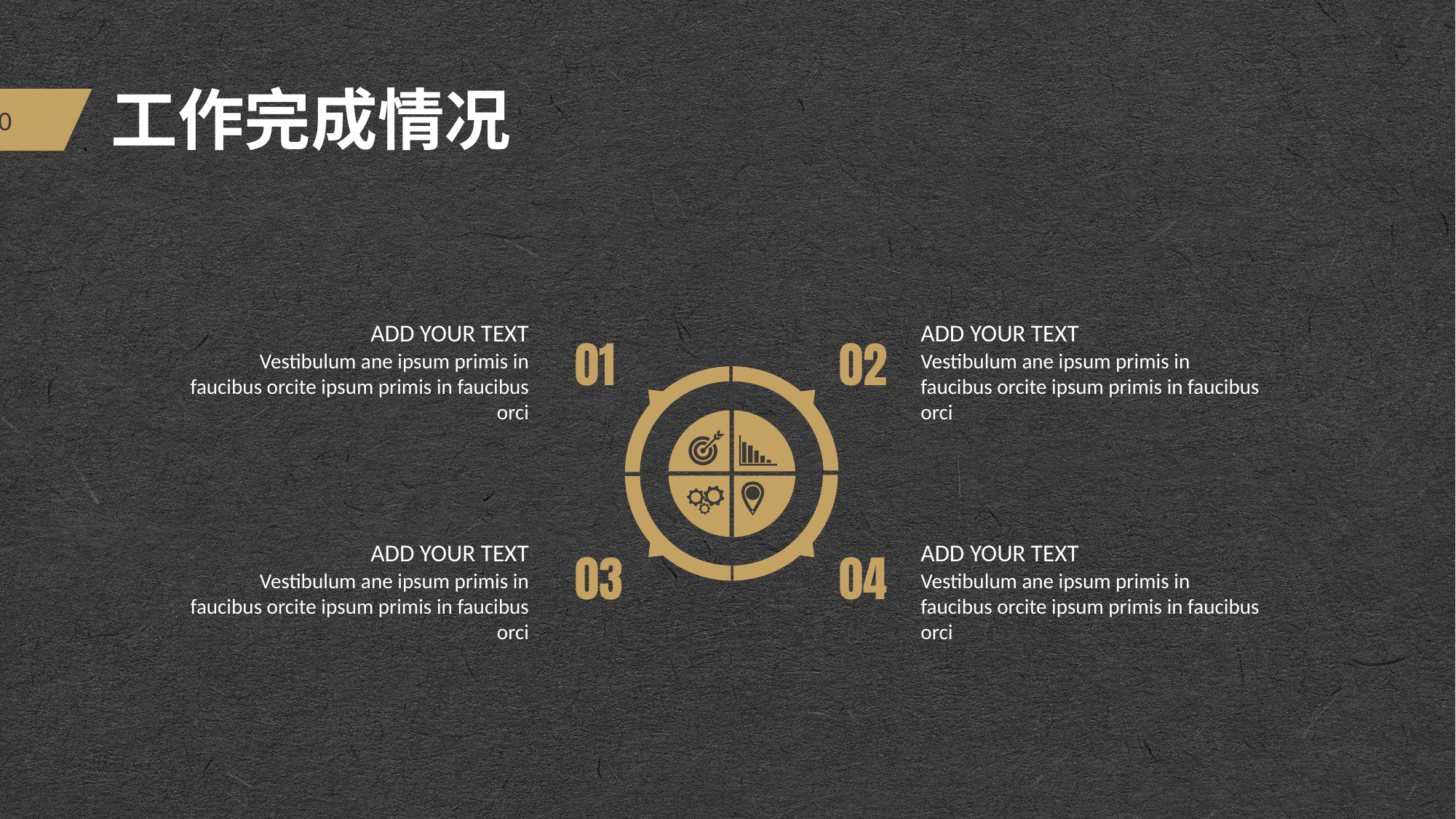

# 工作完成情况
ADD YOUR TEXT
ADD YOUR TEXT
01
02
Vestibulum ane ipsum primis in faucibus orcite ipsum primis in faucibus orci
Vestibulum ane ipsum primis in faucibus orcite ipsum primis in faucibus orci

ADD YOUR TEXT
ADD YOUR TEXT
03
04
Vestibulum ane ipsum primis in faucibus orcite ipsum primis in faucibus orci
Vestibulum ane ipsum primis in faucibus orcite ipsum primis in faucibus orci